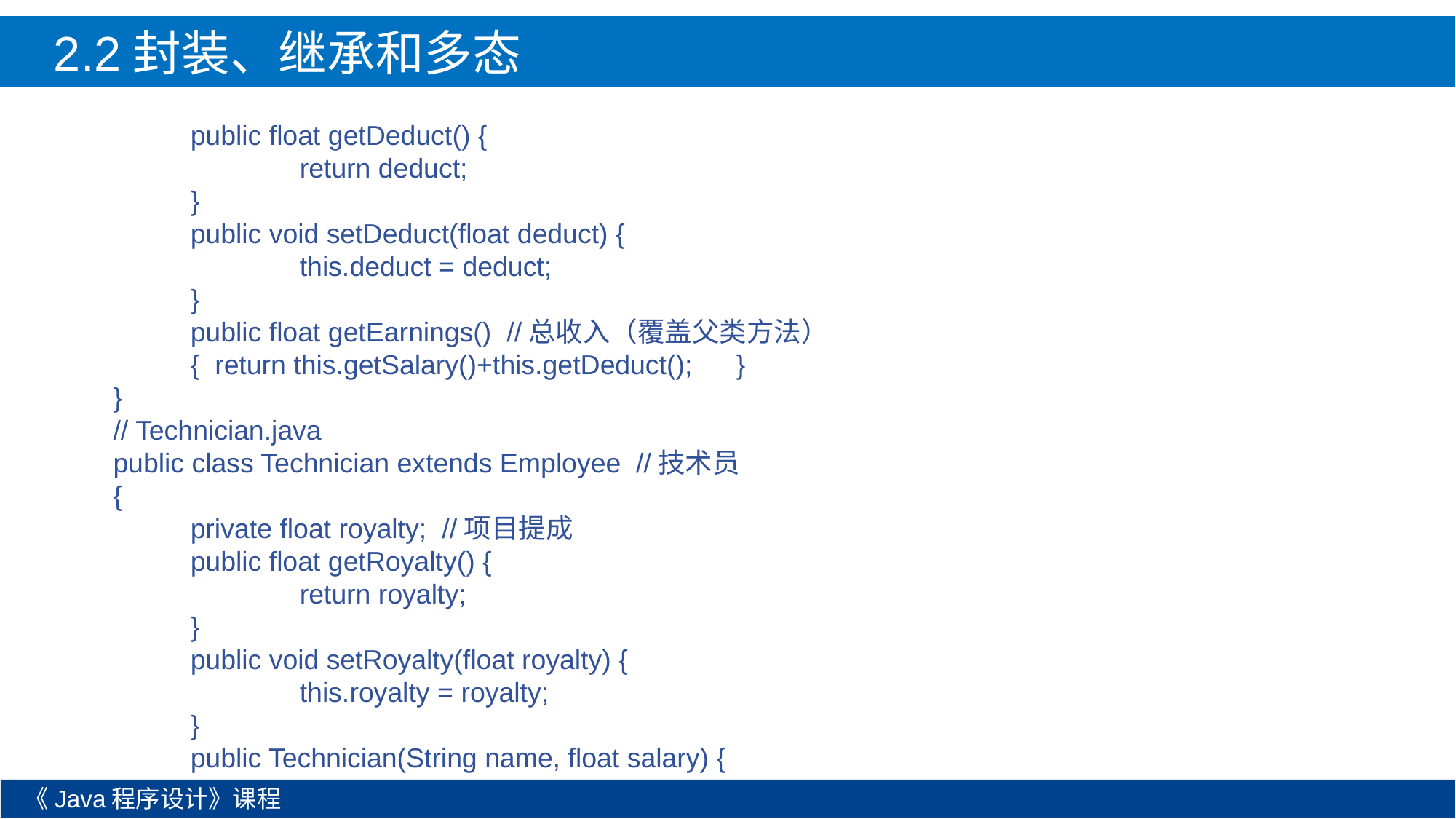

2.2封装、继承和多态
	public float getDeduct() {
		return deduct;
	}
	public void setDeduct(float deduct) {
		this.deduct = deduct;
	}
	public float getEarnings()  //总收入（覆盖父类方法）
	{  return this.getSalary()+this.getDeduct();	}
}
// Technician.java
public class Technician extends Employee  //技术员
{
	private float royalty;  //项目提成
	public float getRoyalty() {
		return royalty;
	}
	public void setRoyalty(float royalty) {
		this.royalty = royalty;
	}
	public Technician(String name, float salary) {

《Java程序设计》课程